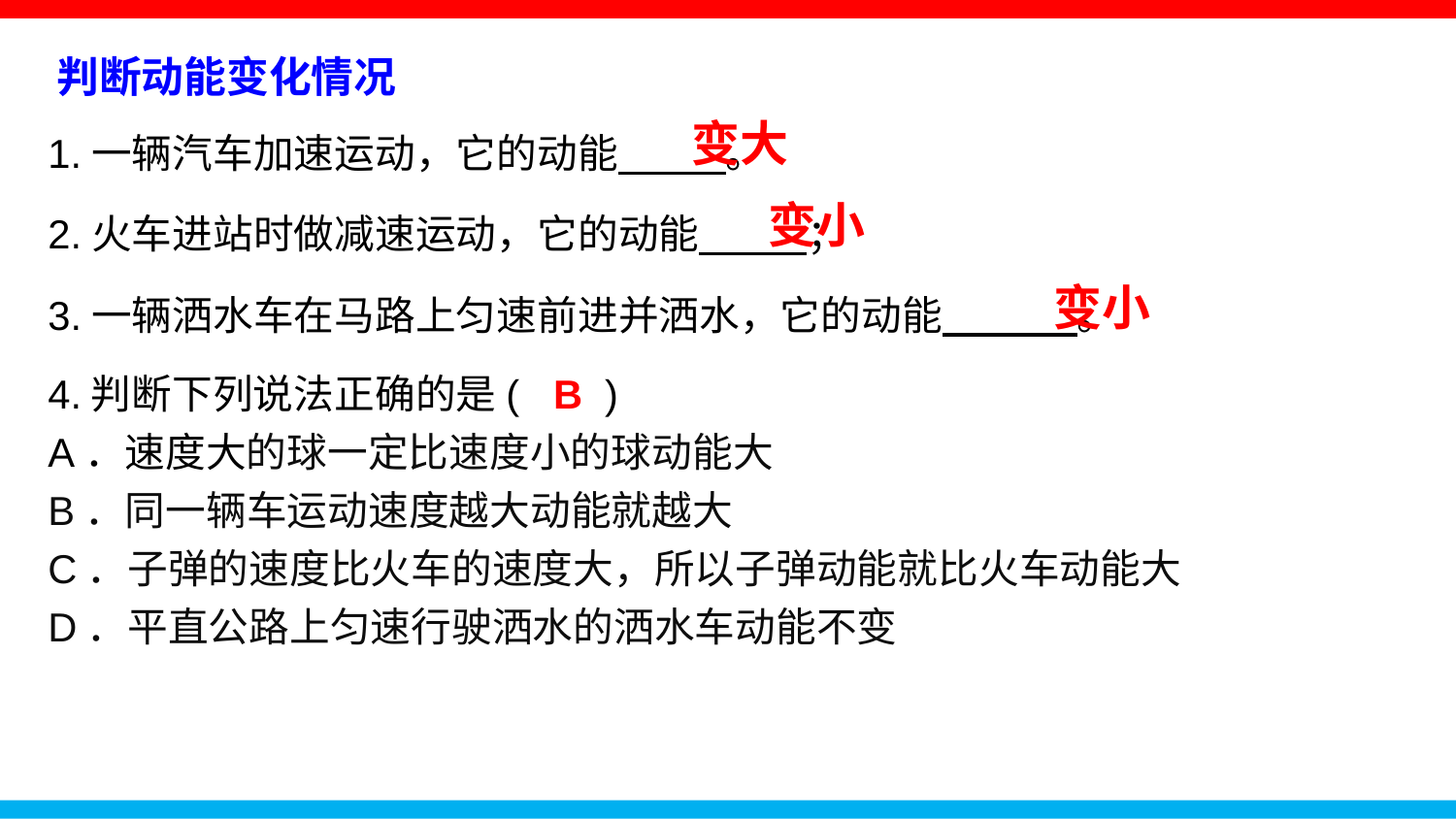

判断动能变化情况
 1.一辆汽车加速运动，它的动能            。
 2.火车进站时做减速运动，它的动能            ；
 3.一辆洒水车在马路上匀速前进并洒水，它的动能               。
变大
变小
变小
4.判断下列说法正确的是(   B  )
A．速度大的球一定比速度小的球动能大
B．同一辆车运动速度越大动能就越大
C．子弹的速度比火车的速度大，所以子弹动能就比火车动能大
D．平直公路上匀速行驶洒水的洒水车动能不变